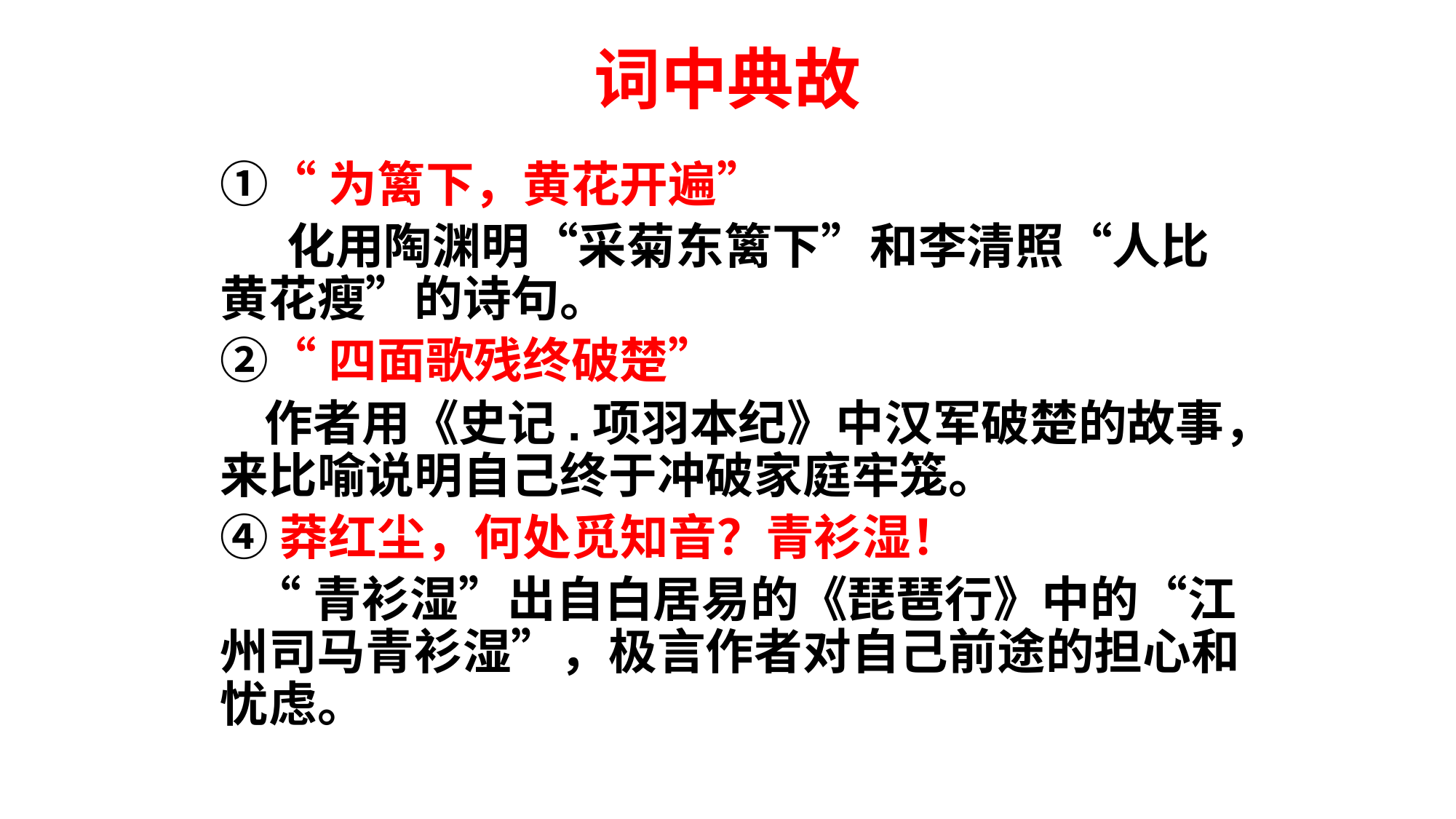

# 词中典故
①“为篱下，黄花开遍”
     化用陶渊明“采菊东篱下”和李清照“人比黄花瘦”的诗句。
②“四面歌残终破楚”
   作者用《史记.项羽本纪》中汉军破楚的故事，来比喻说明自己终于冲破家庭牢笼。
④莽红尘，何处觅知音？青衫湿！
   “青衫湿”出自白居易的《琵琶行》中的“江州司马青衫湿”，极言作者对自己前途的担心和忧虑。